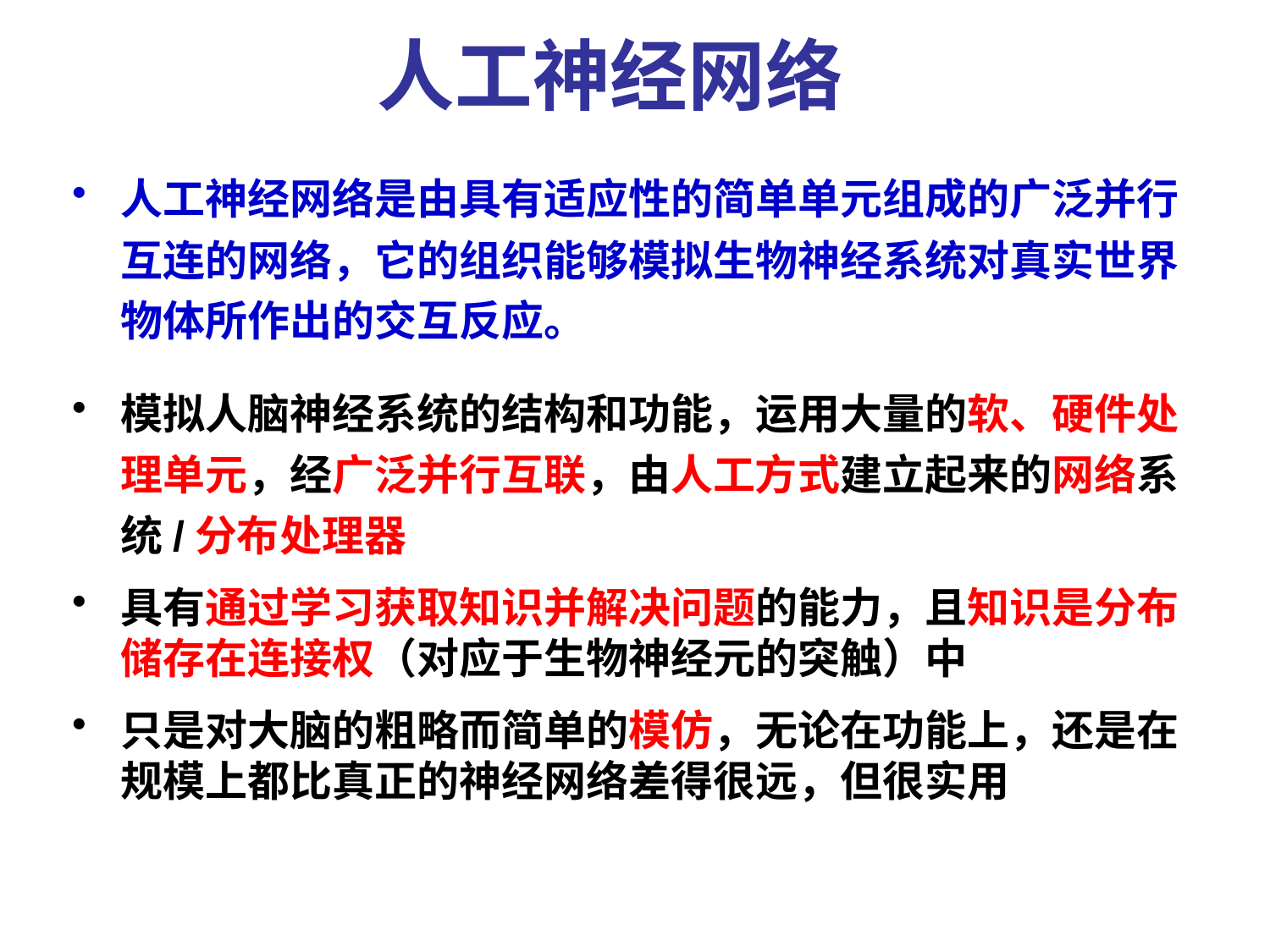

人工神经网络
人工神经网络是由具有适应性的简单单元组成的广泛并行互连的网络，它的组织能够模拟生物神经系统对真实世界物体所作出的交互反应。
模拟人脑神经系统的结构和功能，运用大量的软、硬件处理单元，经广泛并行互联，由人工方式建立起来的网络系统/分布处理器
具有通过学习获取知识并解决问题的能力，且知识是分布储存在连接权（对应于生物神经元的突触）中
只是对大脑的粗略而简单的模仿，无论在功能上，还是在规模上都比真正的神经网络差得很远，但很实用